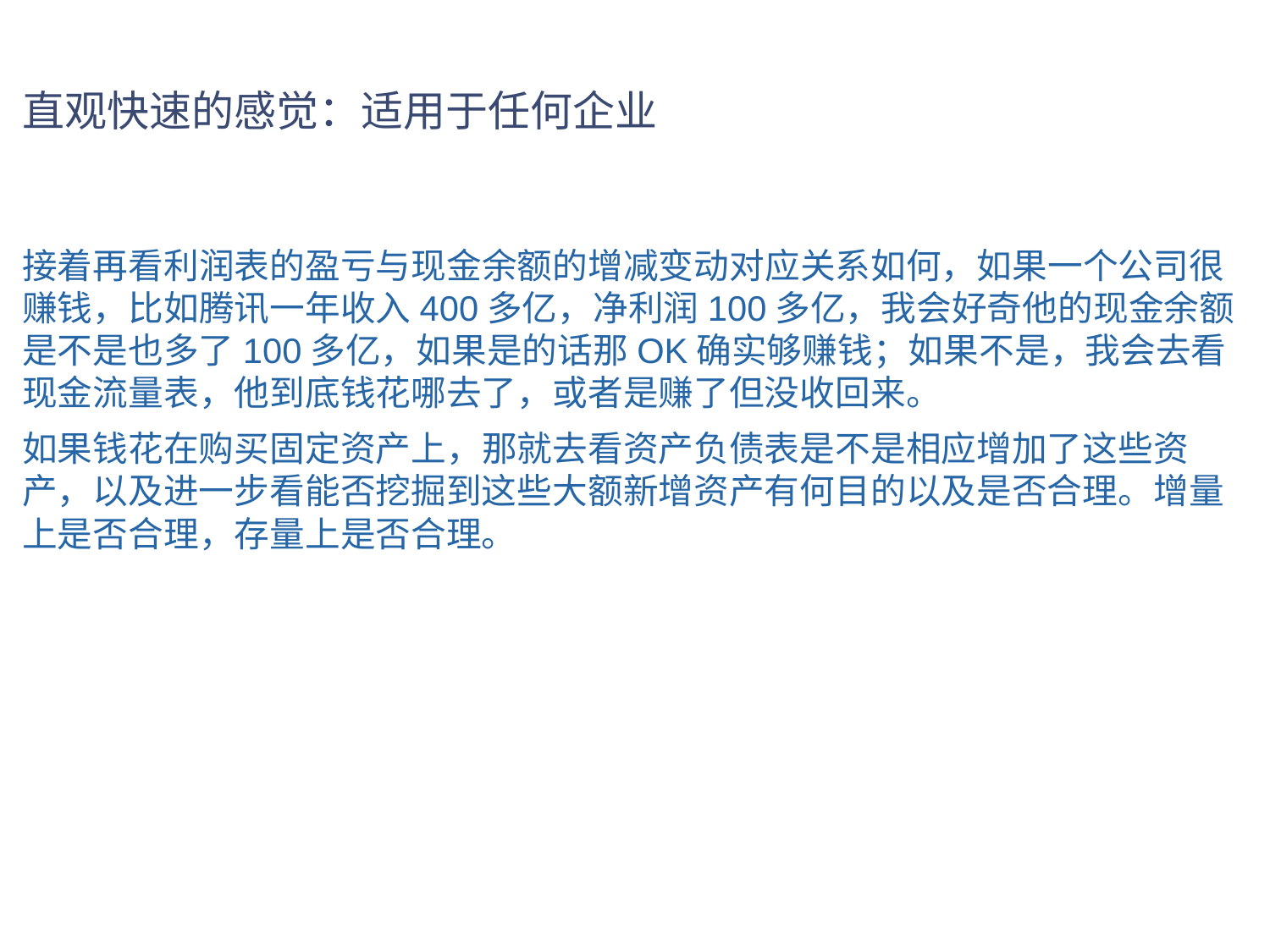

# 直观快速的感觉：适用于任何企业
接着再看利润表的盈亏与现金余额的增减变动对应关系如何，如果一个公司很赚钱，比如腾讯一年收入400多亿，净利润100多亿，我会好奇他的现金余额是不是也多了100多亿，如果是的话那OK确实够赚钱；如果不是，我会去看现金流量表，他到底钱花哪去了，或者是赚了但没收回来。
如果钱花在购买固定资产上，那就去看资产负债表是不是相应增加了这些资产，以及进一步看能否挖掘到这些大额新增资产有何目的以及是否合理。增量上是否合理，存量上是否合理。